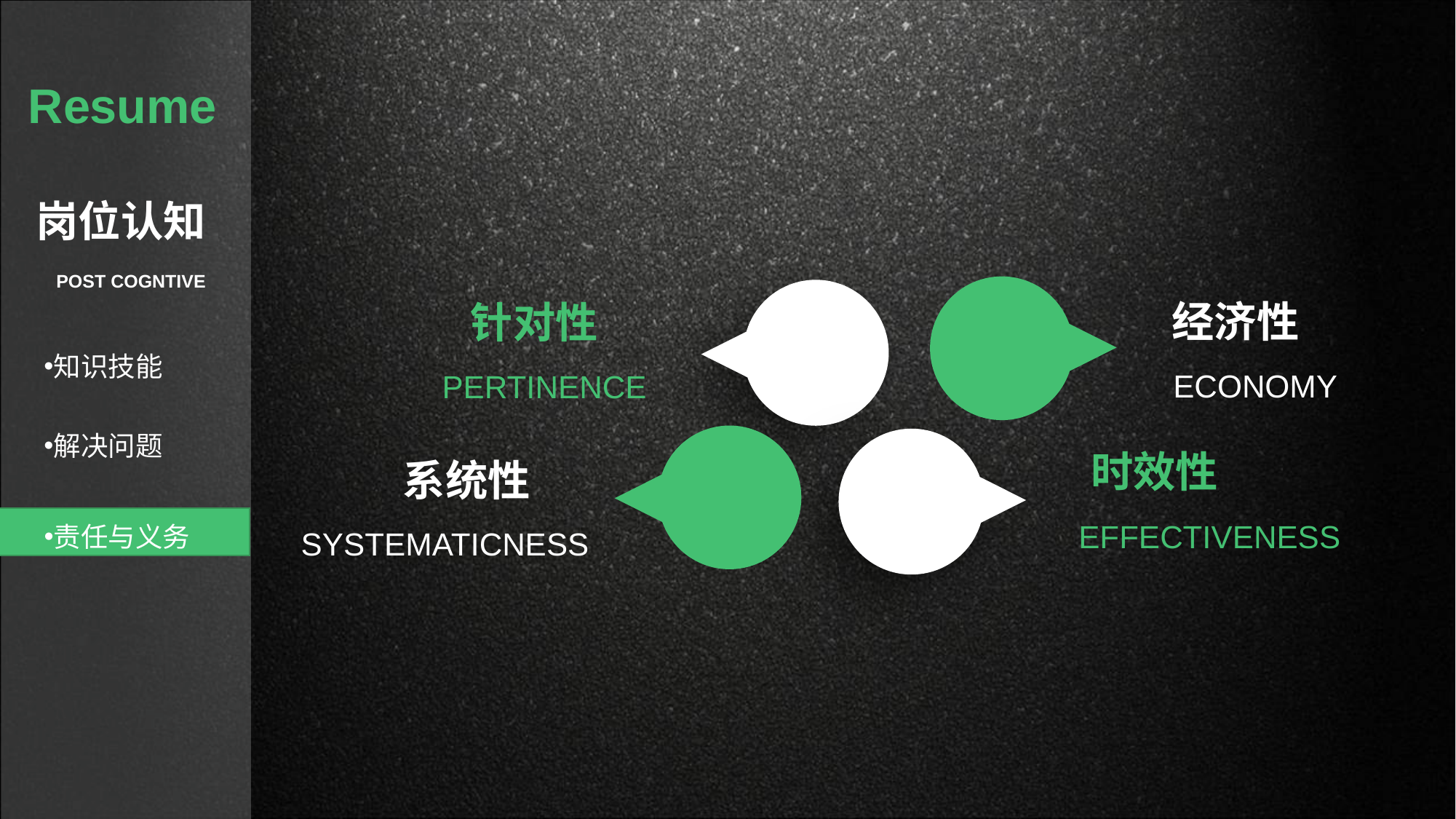

Resume

岗位认知

POST COGNTIVE
经济性
   针对性
知识技能
ECONOMY
PERTINENCE

解决问题
时效性
   系统性
责任与义务

EFFECTIVENESS
SYSTEMATICNESS
延迟符号